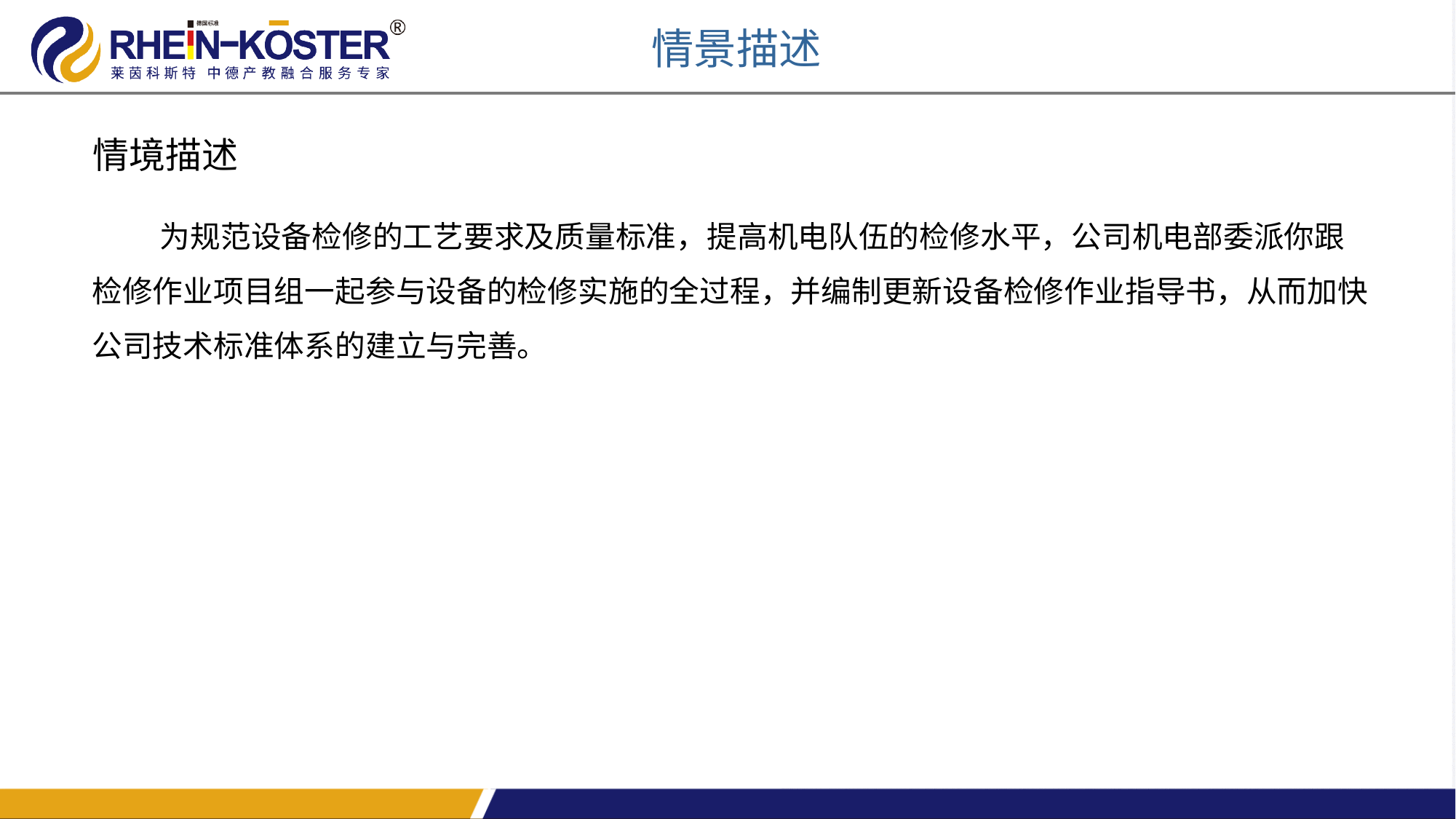

情景描述
情境描述
         为规范设备检修的工艺要求及质量标准，提高机电队伍的检修水平，公司机电部委派你跟检修作业项目组一起参与设备的检修实施的全过程，并编制更新设备检修作业指导书，从而加快公司技术标准体系的建立与完善。